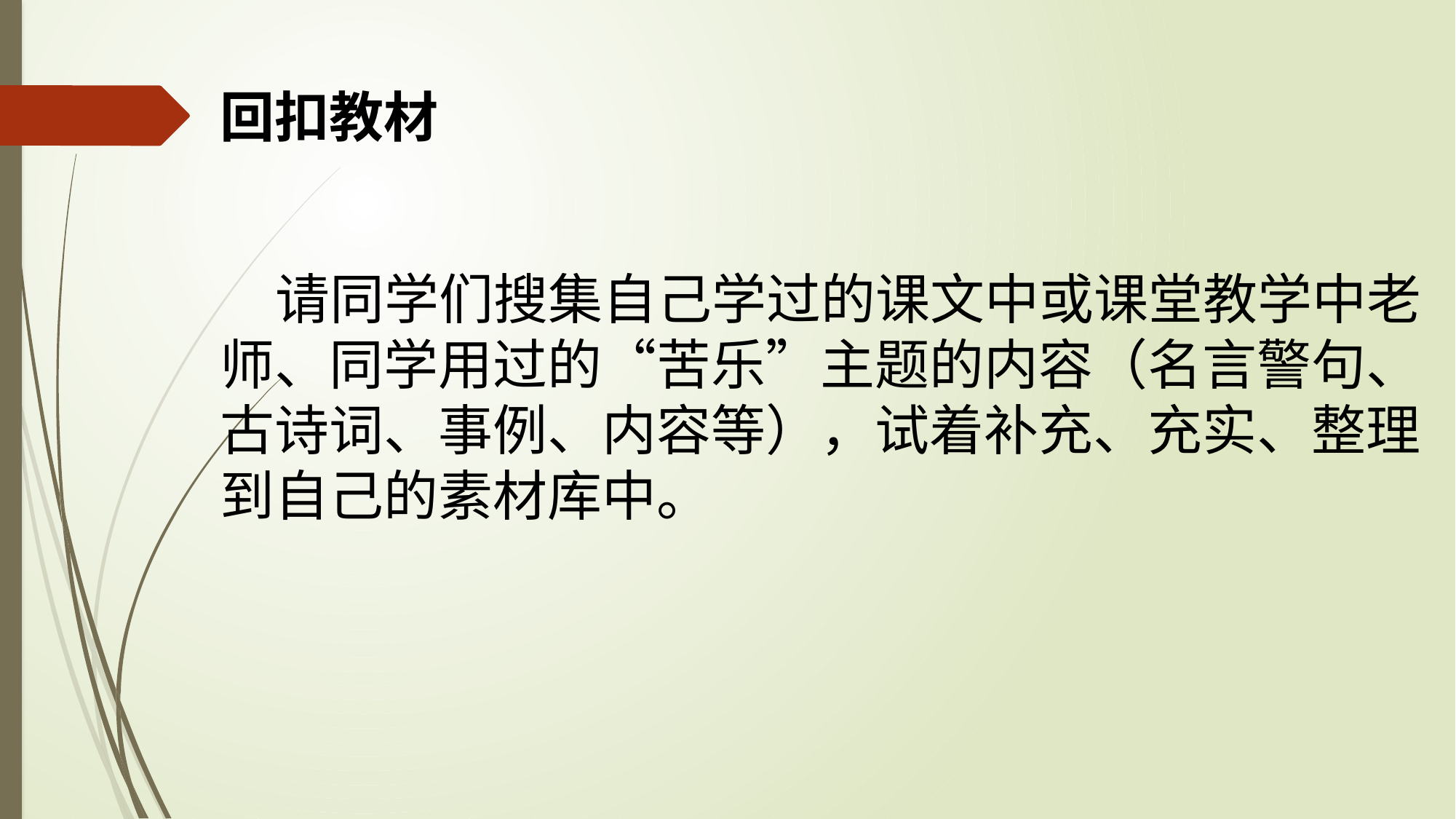

回扣教材

    请同学们搜集自己学过的课文中或课堂教学中老师、同学用过的“苦乐”主题的内容（名言警句、古诗词、事例、内容等），试着补充、充实、整理到自己的素材库中。